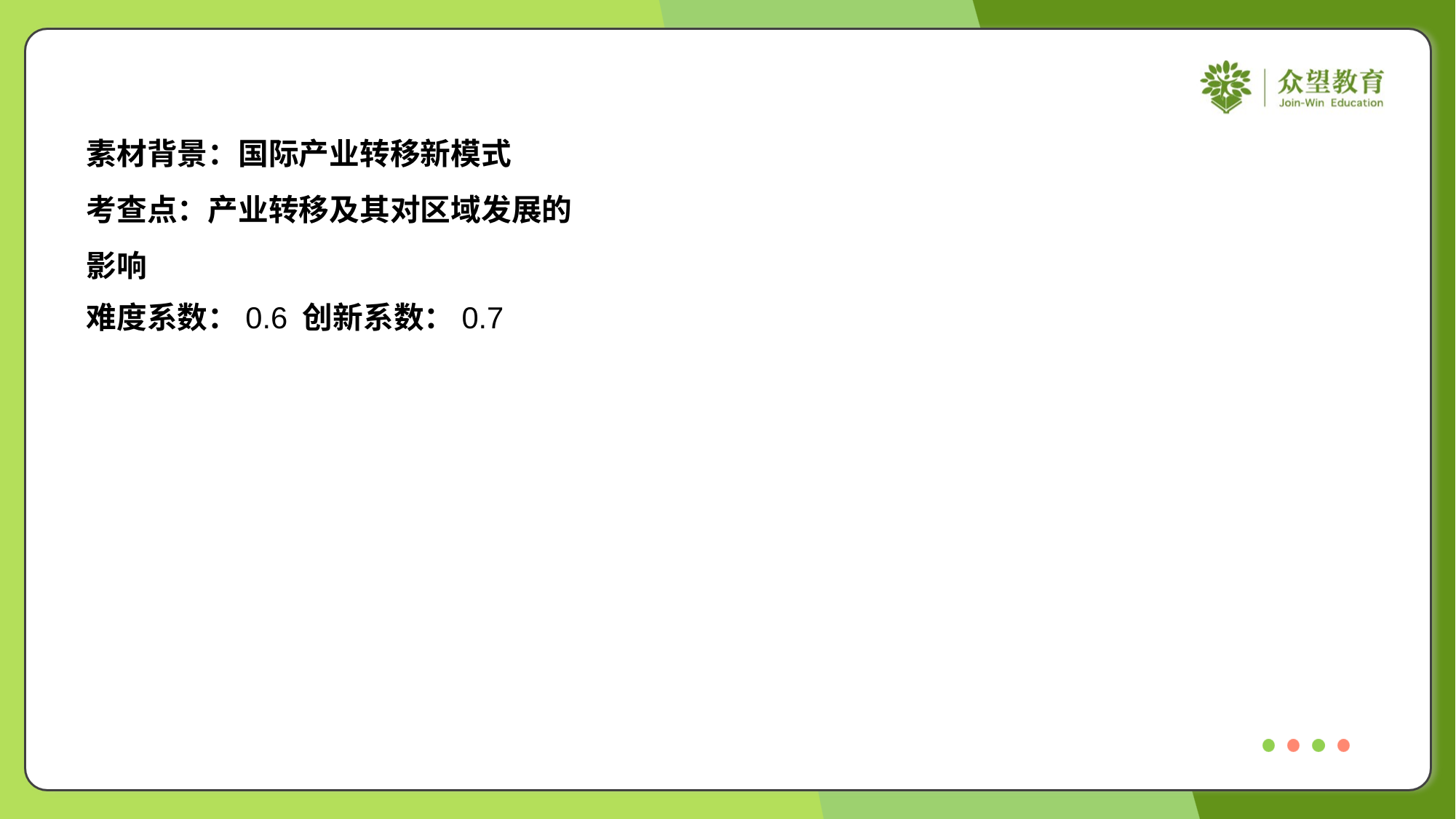

素材背景：国际产业转移新模式
考查点：产业转移及其对区域发展的
影响
难度系数：0.6 创新系数：0.7